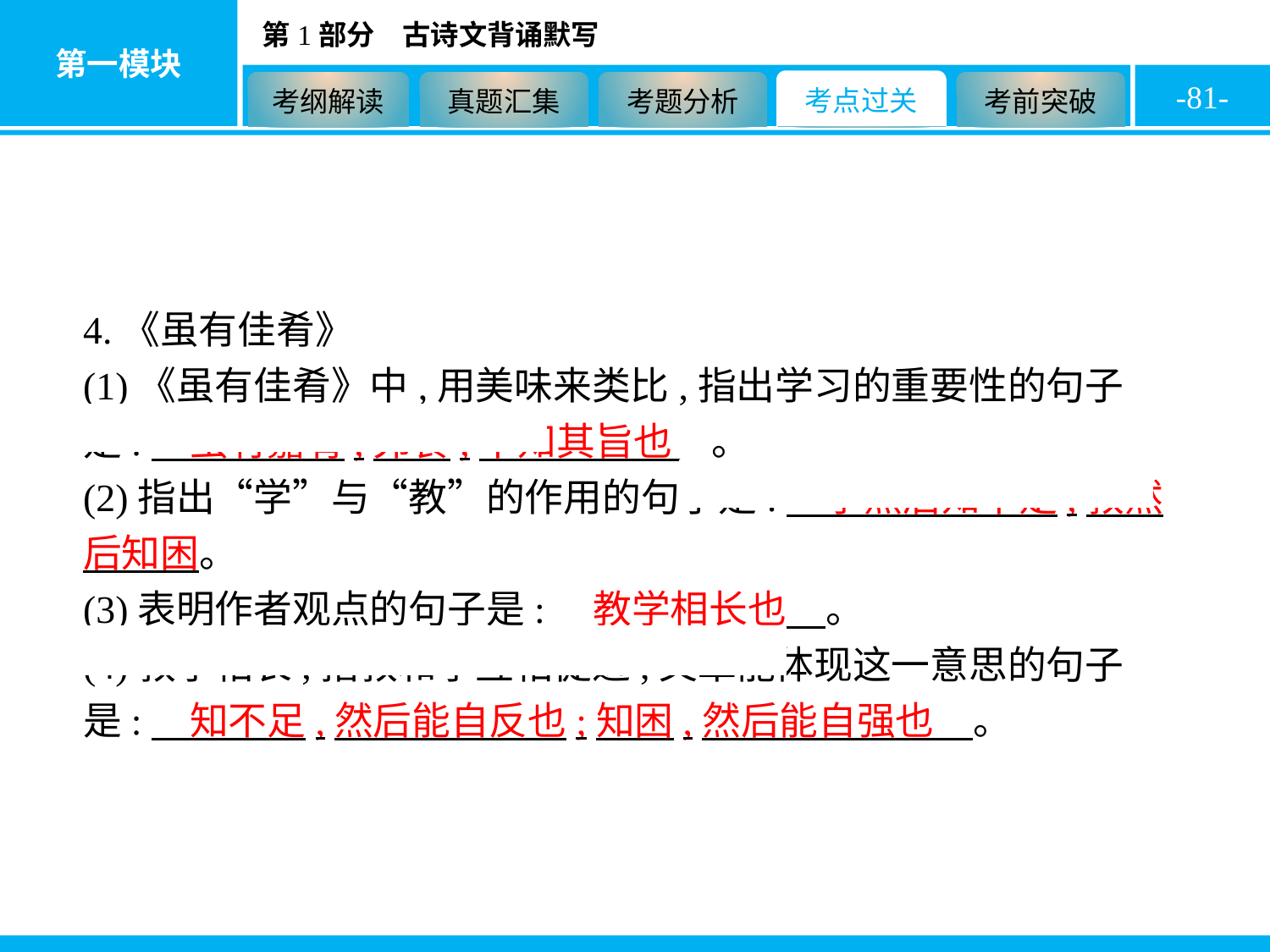

-81-
4.《虽有佳肴》
(1)《虽有佳肴》中,用美味来类比,指出学习的重要性的句子是:　虽有嘉肴,弗食,不知其旨也　。
(2)指出“学”与“教”的作用的句子是:　学然后知不足,教然后知困。
(3)表明作者观点的句子是:　教学相长也　。
(4)教学相长,指教和学互相促进,文章能体现这一意思的句子是:　知不足,然后能自反也;知困,然后能自强也　。